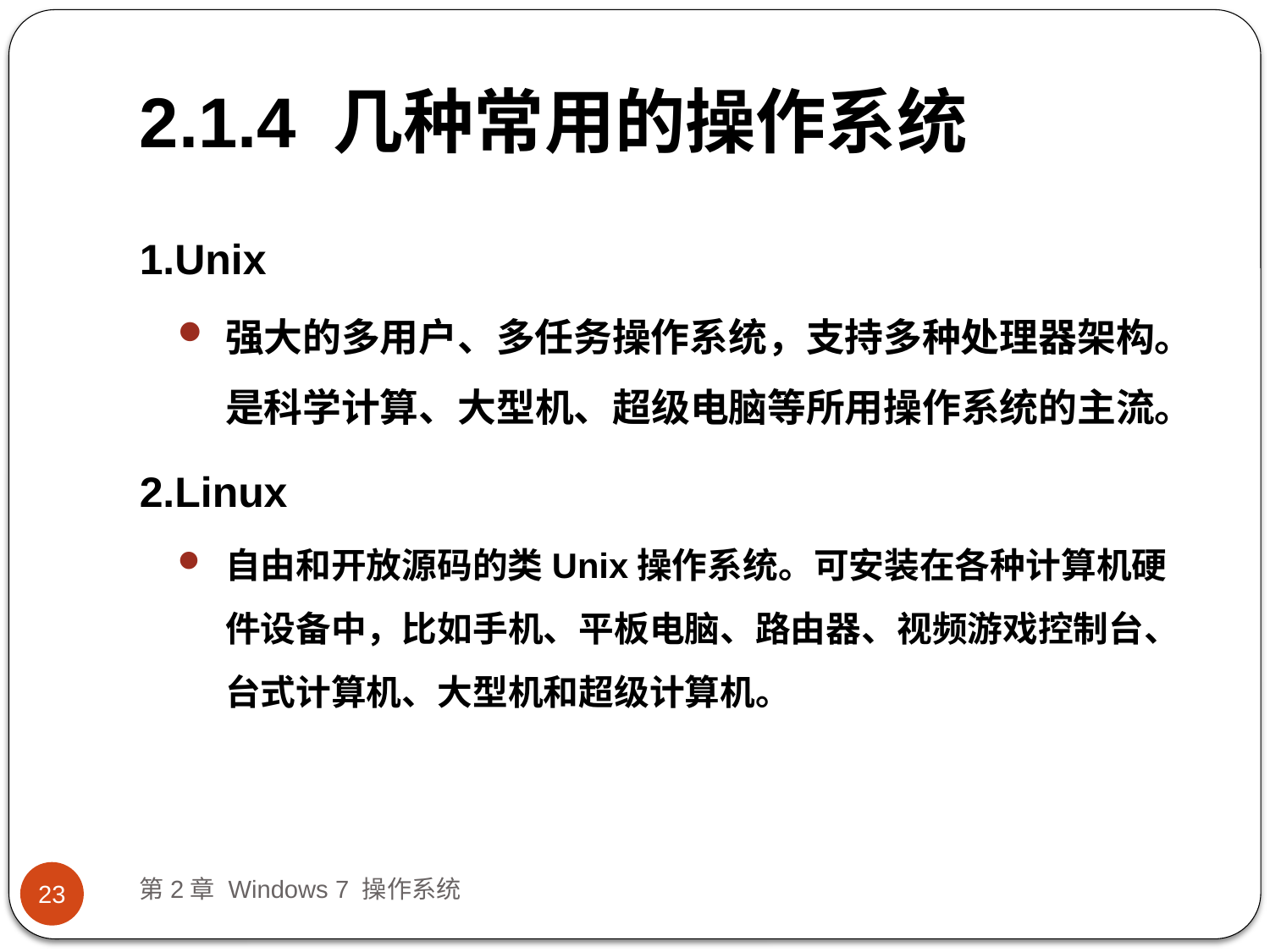

# 2.1.4 几种常用的操作系统
1.Unix
强大的多用户、多任务操作系统，支持多种处理器架构。是科学计算、大型机、超级电脑等所用操作系统的主流。
2.Linux
自由和开放源码的类Unix操作系统。可安装在各种计算机硬件设备中，比如手机、平板电脑、路由器、视频游戏控制台、台式计算机、大型机和超级计算机。
第2章 Windows 7 操作系统
23